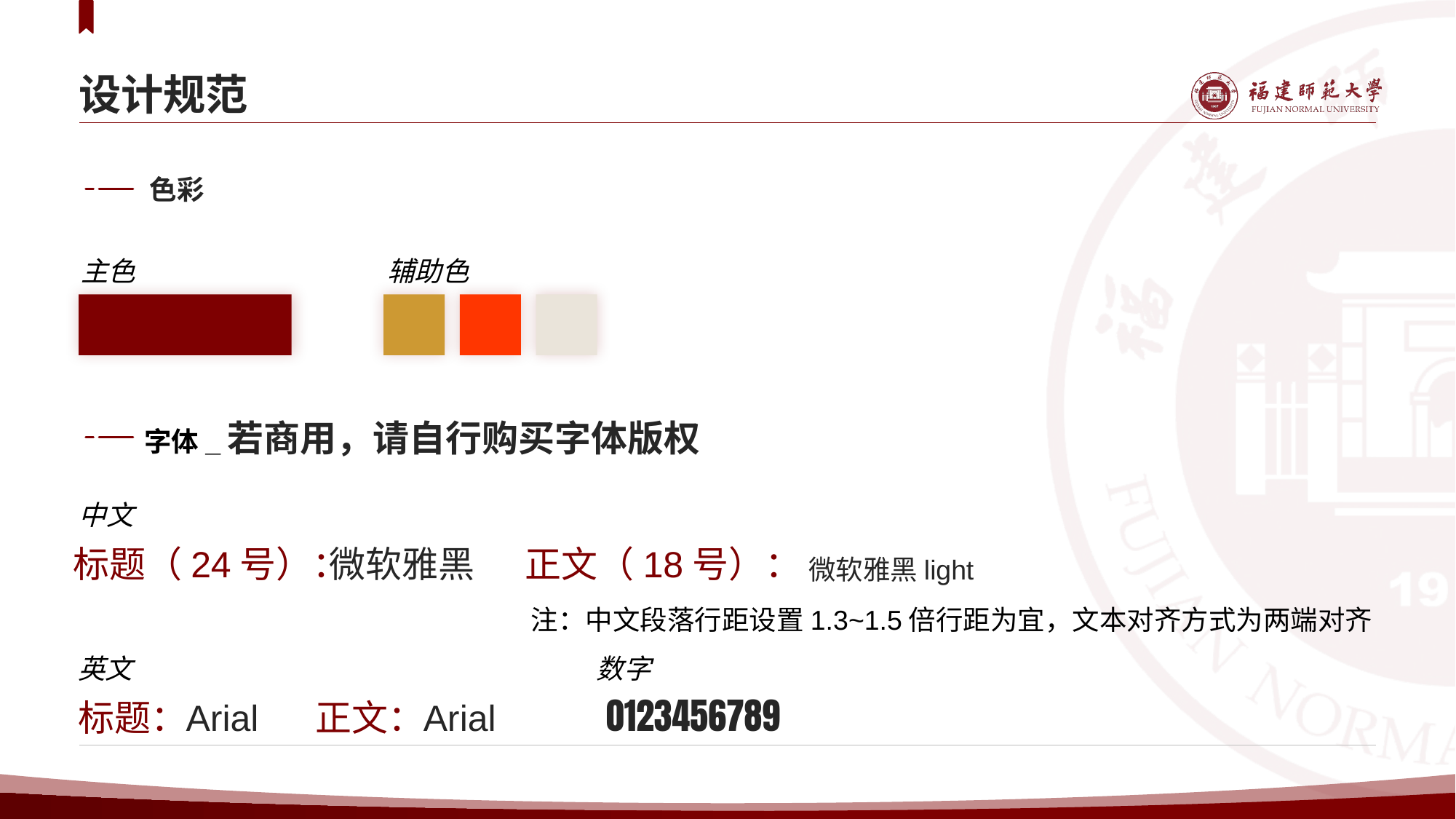

# 设计规范
色彩
主色
辅助色

字体_若商用，请自行购买字体版权
中文
标题（24号）：
微软雅黑
正文（18号）：
微软雅黑light
注：中文段落行距设置1.3~1.5倍行距为宜，文本对齐方式为两端对齐
英文
数字
标题：
Arial
正文：
Arial
0123456789